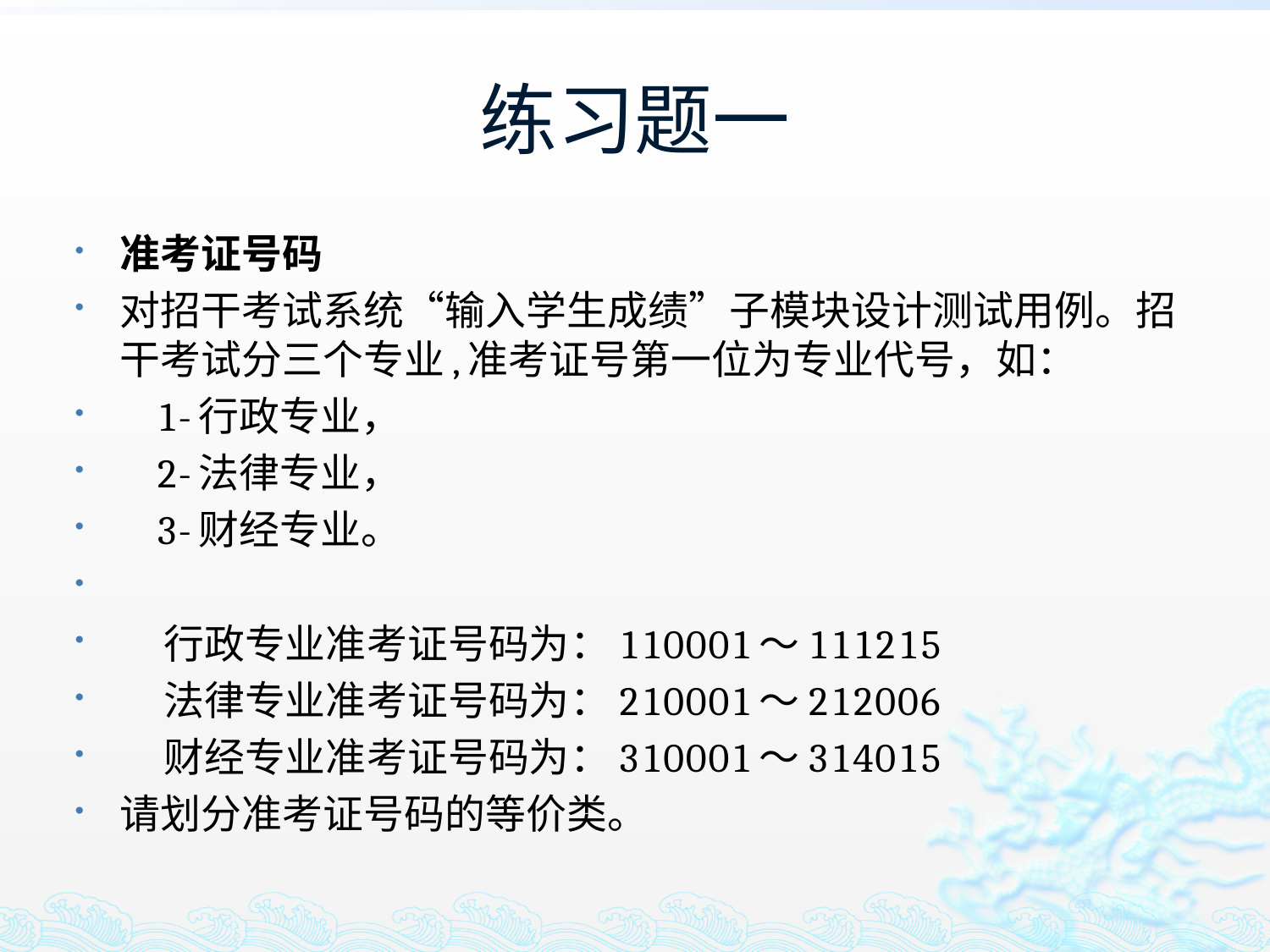

# 练习题一
准考证号码
对招干考试系统“输入学生成绩”子模块设计测试用例。招干考试分三个专业,准考证号第一位为专业代号，如：
    1-行政专业，
    2-法律专业，
    3-财经专业。

    行政专业准考证号码为：110001～111215
    法律专业准考证号码为：210001～212006
    财经专业准考证号码为：310001～314015
请划分准考证号码的等价类。